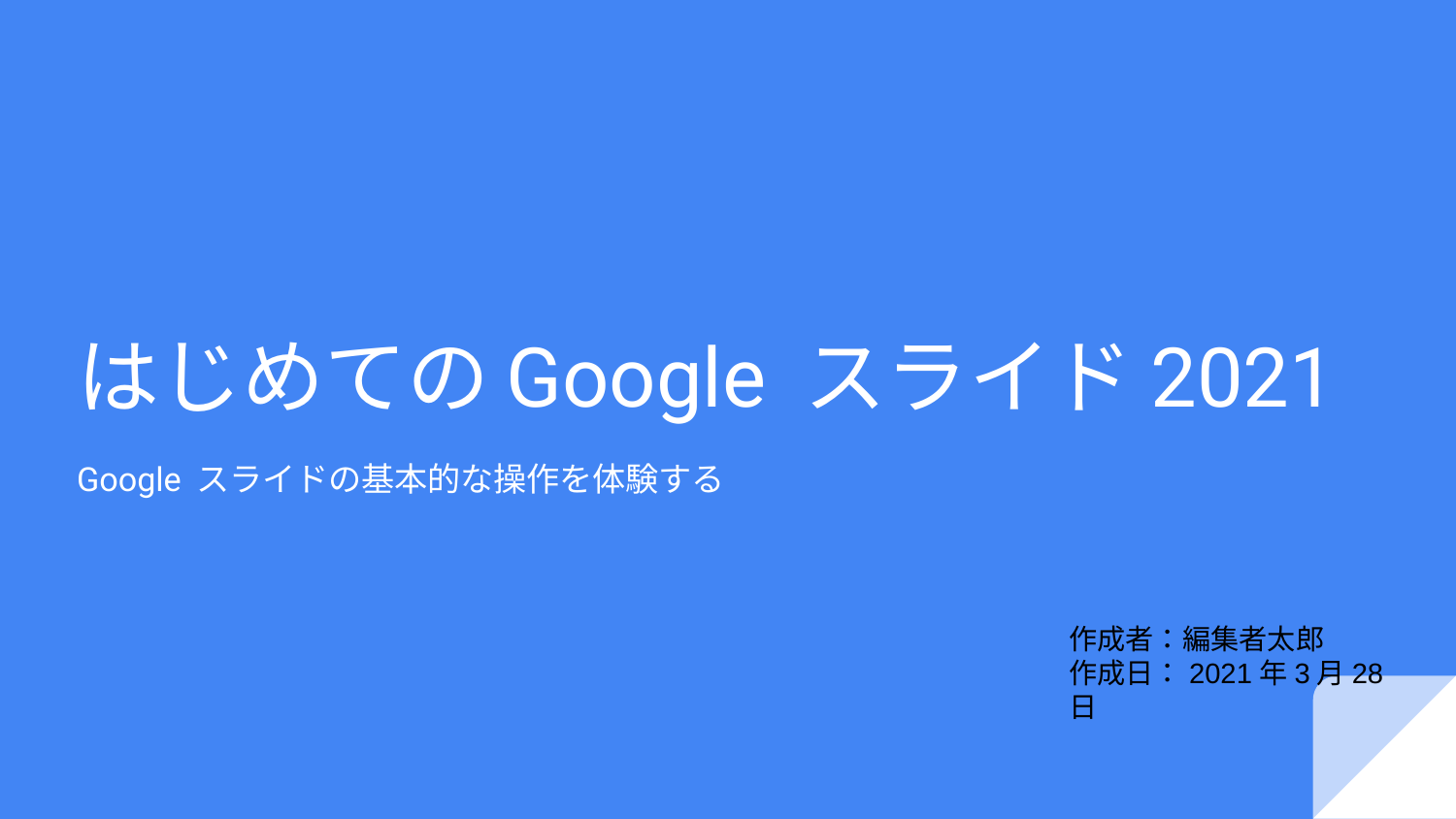

# はじめてのGoogle スライド2021
Google スライドの基本的な操作を体験する
作成者：編集者太郎
作成日：2021年3月28日